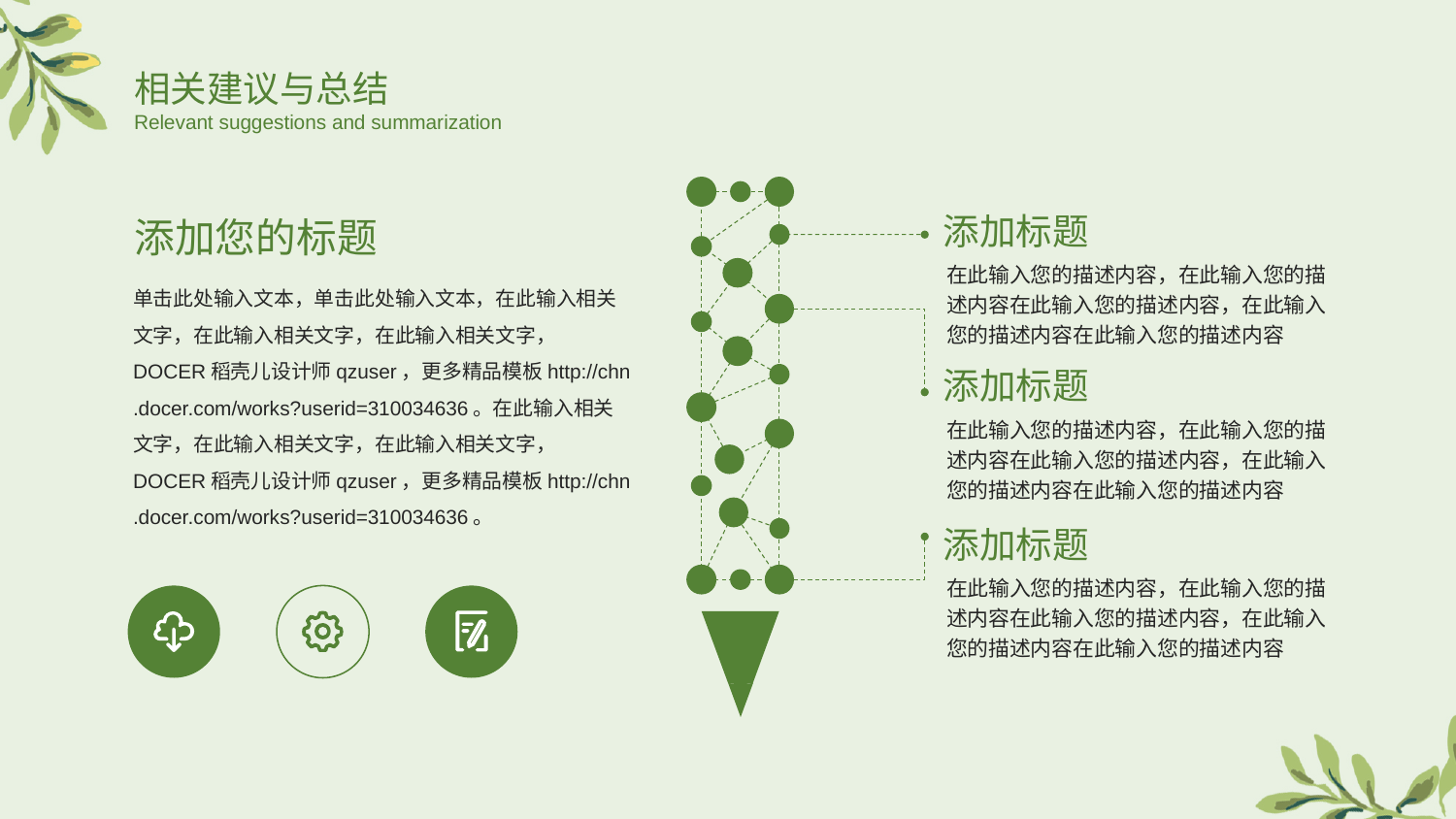

相关建议与总结
Relevant suggestions and summarization

添加标题
添加您的标题

在此输入您的描述内容，在此输入您的描述内容在此输入您的描述内容，在此输入您的描述内容在此输入您的描述内容
单击此处输入文本，单击此处输入文本，在此输入相关文字，在此输入相关文字，在此输入相关文字， DOCER稻壳儿设计师qzuser，更多精品模板http://chn.docer.com/works?userid=310034636。在此输入相关文字，在此输入相关文字，在此输入相关文字， DOCER稻壳儿设计师qzuser，更多精品模板http://chn.docer.com/works?userid=310034636。

添加标题
在此输入您的描述内容，在此输入您的描述内容在此输入您的描述内容，在此输入您的描述内容在此输入您的描述内容
添加标题

在此输入您的描述内容，在此输入您的描述内容在此输入您的描述内容，在此输入您的描述内容在此输入您的描述内容